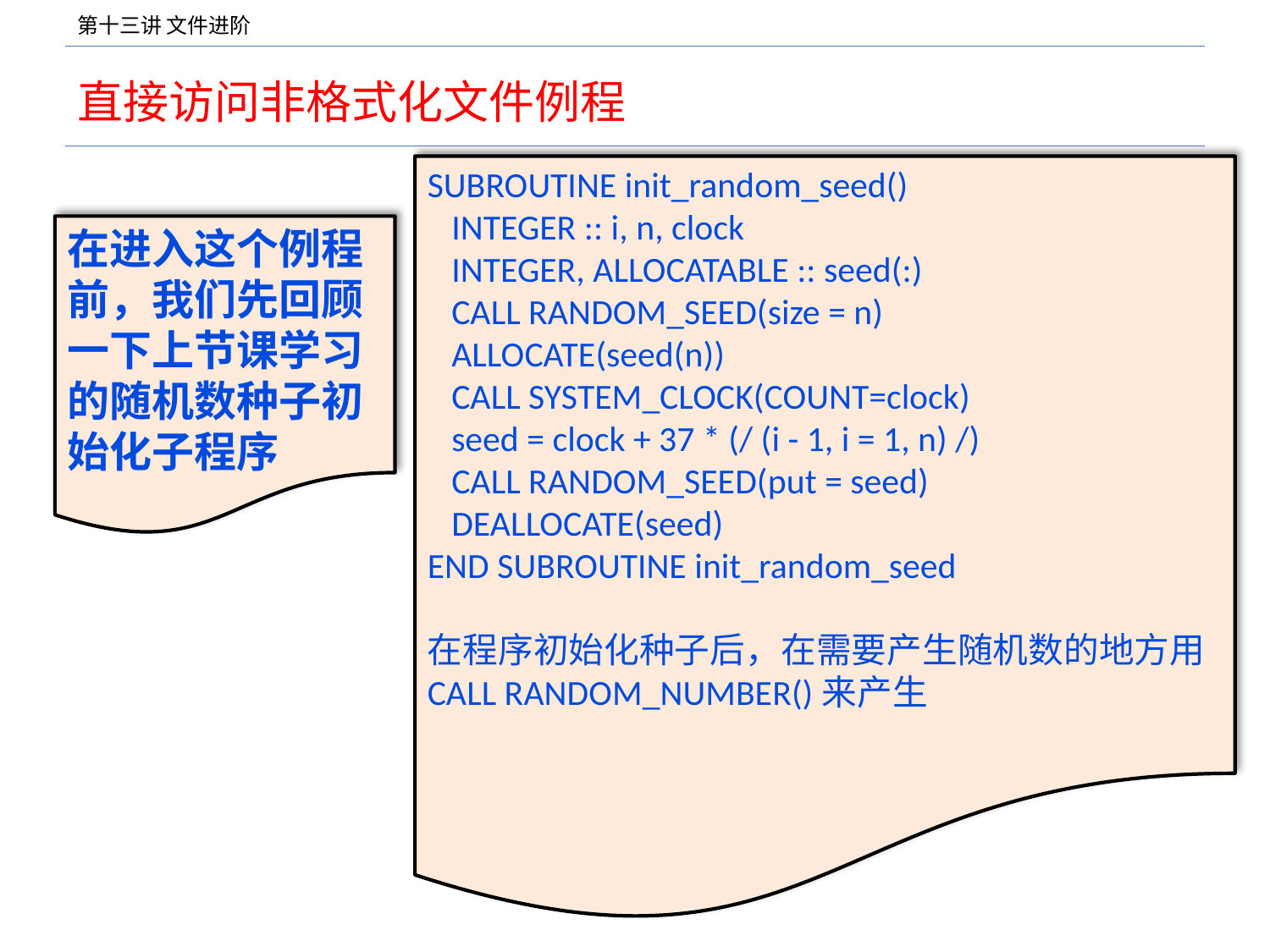

# 直接访问非格式化文件例程
SUBROUTINE init_random_seed()
   INTEGER :: i, n, clock
   INTEGER, ALLOCATABLE :: seed(:)
   CALL RANDOM_SEED(size = n)
   ALLOCATE(seed(n))
   CALL SYSTEM_CLOCK(COUNT=clock)
   seed = clock + 37 * (/ (i - 1, i = 1, n) /)
   CALL RANDOM_SEED(put = seed)
   DEALLOCATE(seed)
END SUBROUTINE init_random_seed

在程序初始化种子后，在需要产生随机数的地方用
CALL RANDOM_NUMBER()来产生
在进入这个例程前，我们先回顾一下上节课学习的随机数种子初始化子程序